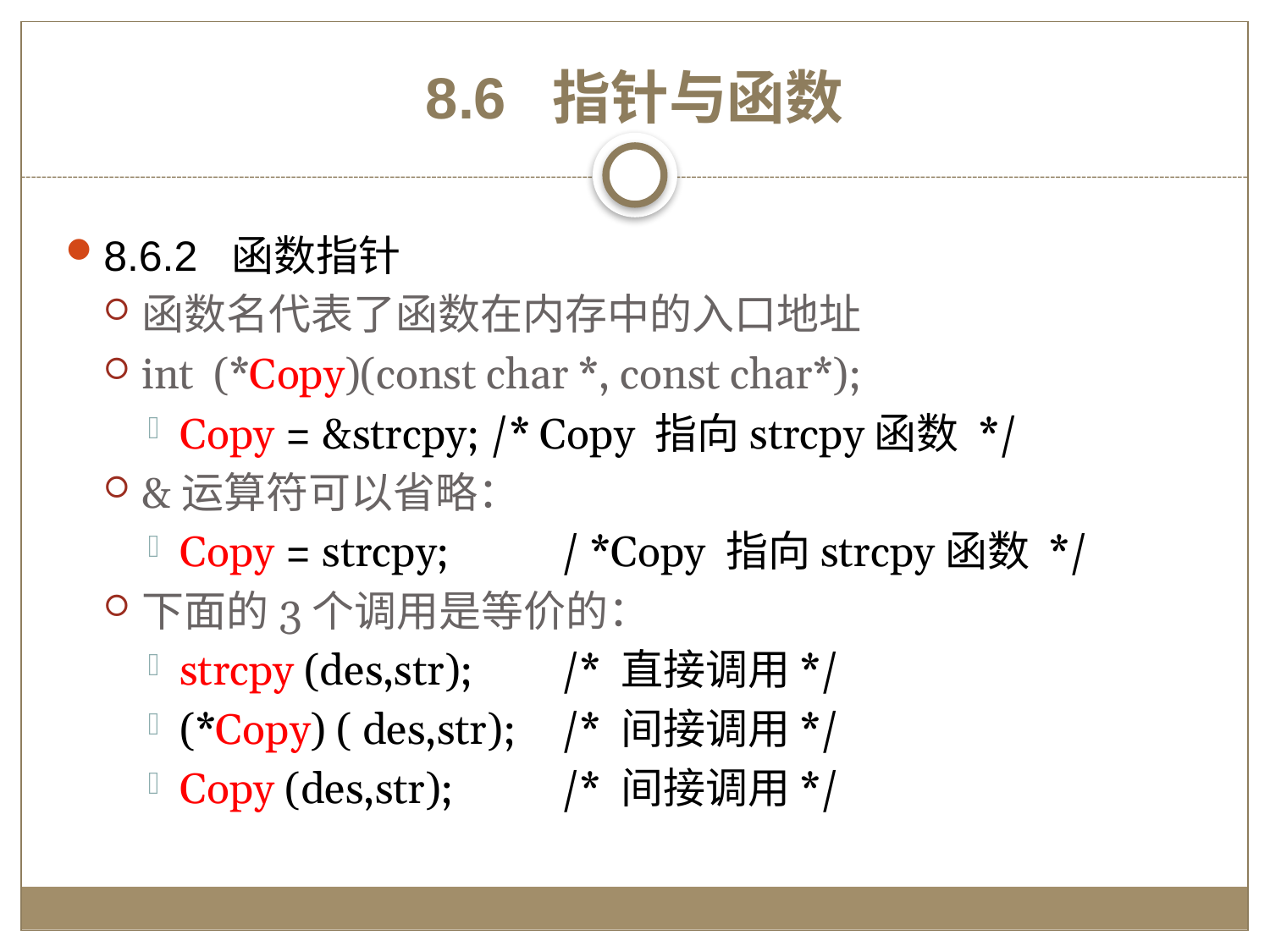

# 8.6  指针与函数
8.6.2  函数指针
函数名代表了函数在内存中的入口地址
int  (*Copy)(const char *, const char*);
Copy = &strcpy; /* Copy 指向strcpy函数 */
&运算符可以省略：
Copy = strcpy;   	/ *Copy 指向strcpy函数 */
下面的3个调用是等价的：
strcpy (des,str);   	/* 直接调用*/
(*Copy) ( des,str); 	/* 间接调用*/
Copy (des,str);      	/* 间接调用*/